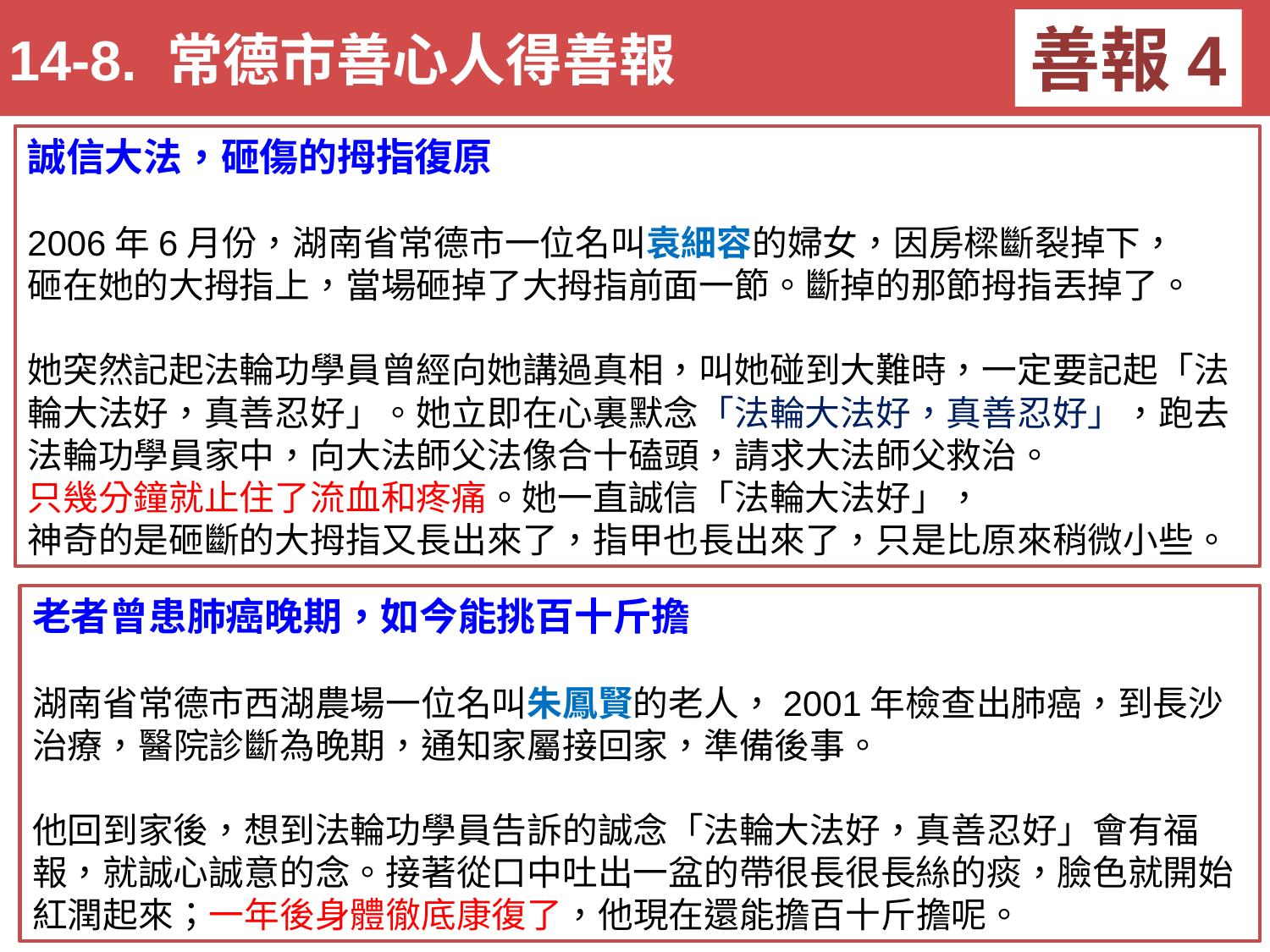

14-8. 常德市善心人得善報
善報4
誠信大法，砸傷的拇指復原

2006年6月份，湖南省常德市一位名叫袁細容的婦女，因房樑斷裂掉下，
砸在她的大拇指上，當場砸掉了大拇指前面一節。斷掉的那節拇指丟掉了。

她突然記起法輪功學員曾經向她講過真相，叫她碰到大難時，一定要記起「法輪大法好，真善忍好」。她立即在心裏默念「法輪大法好，真善忍好」，跑去法輪功學員家中，向大法師父法像合十磕頭，請求大法師父救治。
只幾分鐘就止住了流血和疼痛。她一直誠信「法輪大法好」，
神奇的是砸斷的大拇指又長出來了，指甲也長出來了，只是比原來稍微小些。
老者曾患肺癌晚期，如今能挑百十斤擔

湖南省常德市西湖農場一位名叫朱鳳賢的老人，2001年檢查出肺癌，到長沙治療，醫院診斷為晚期，通知家屬接回家，準備後事。

他回到家後，想到法輪功學員告訴的誠念「法輪大法好，真善忍好」會有福報，就誠心誠意的念。接著從口中吐出一盆的帶很長很長絲的痰，臉色就開始紅潤起來；一年後身體徹底康復了，他現在還能擔百十斤擔呢。